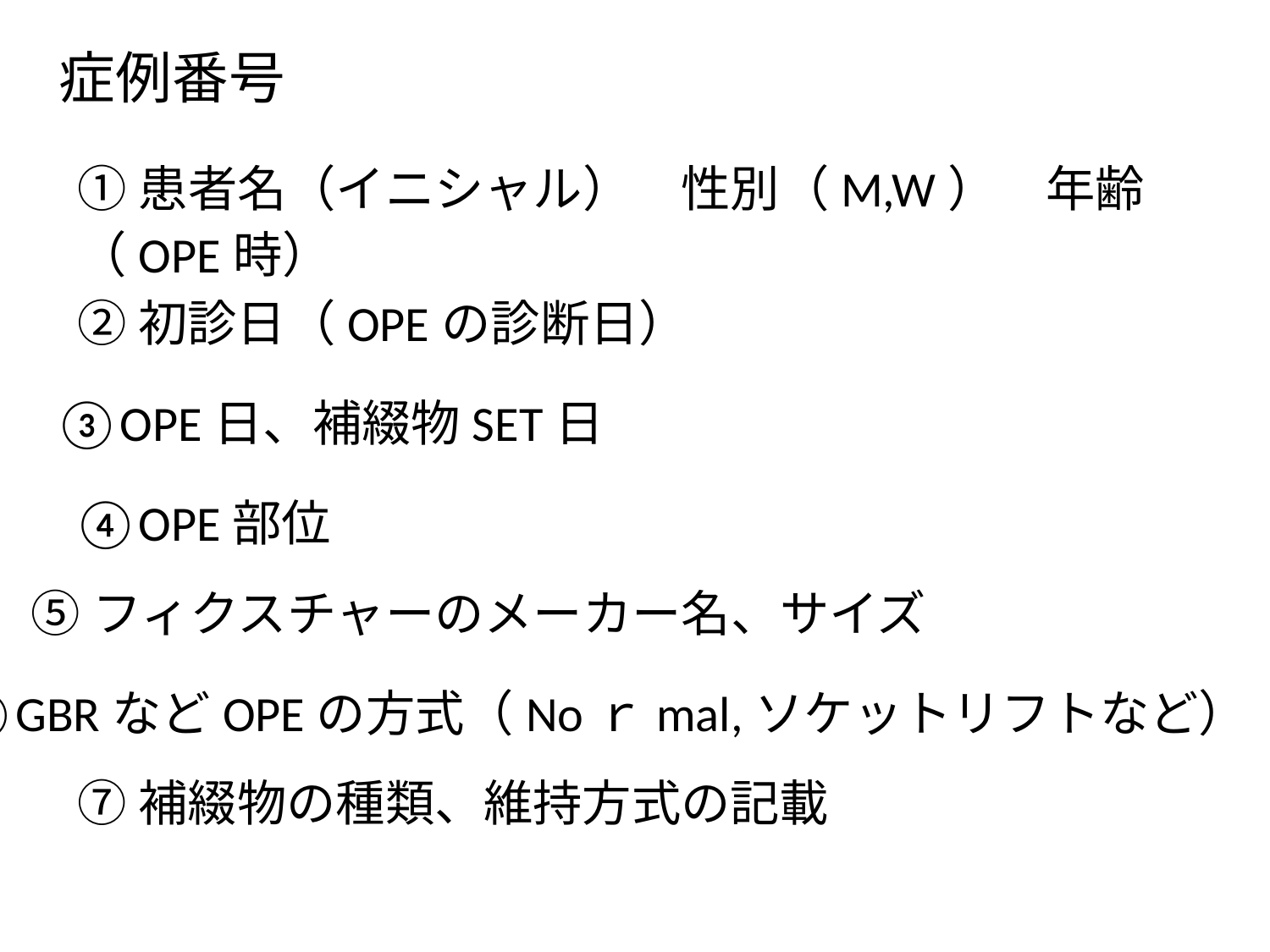

症例番号
# ①患者名（イニシャル）　性別（M,W）　年齢（OPE時）
②初診日（OPEの診断日）
③OPE日、補綴物SET日
④OPE部位
⑤フィクスチャーのメーカー名、サイズ
⑥GBRなどOPEの方式（Noｒmal,ソケットリフトなど）
⑦補綴物の種類、維持方式の記載